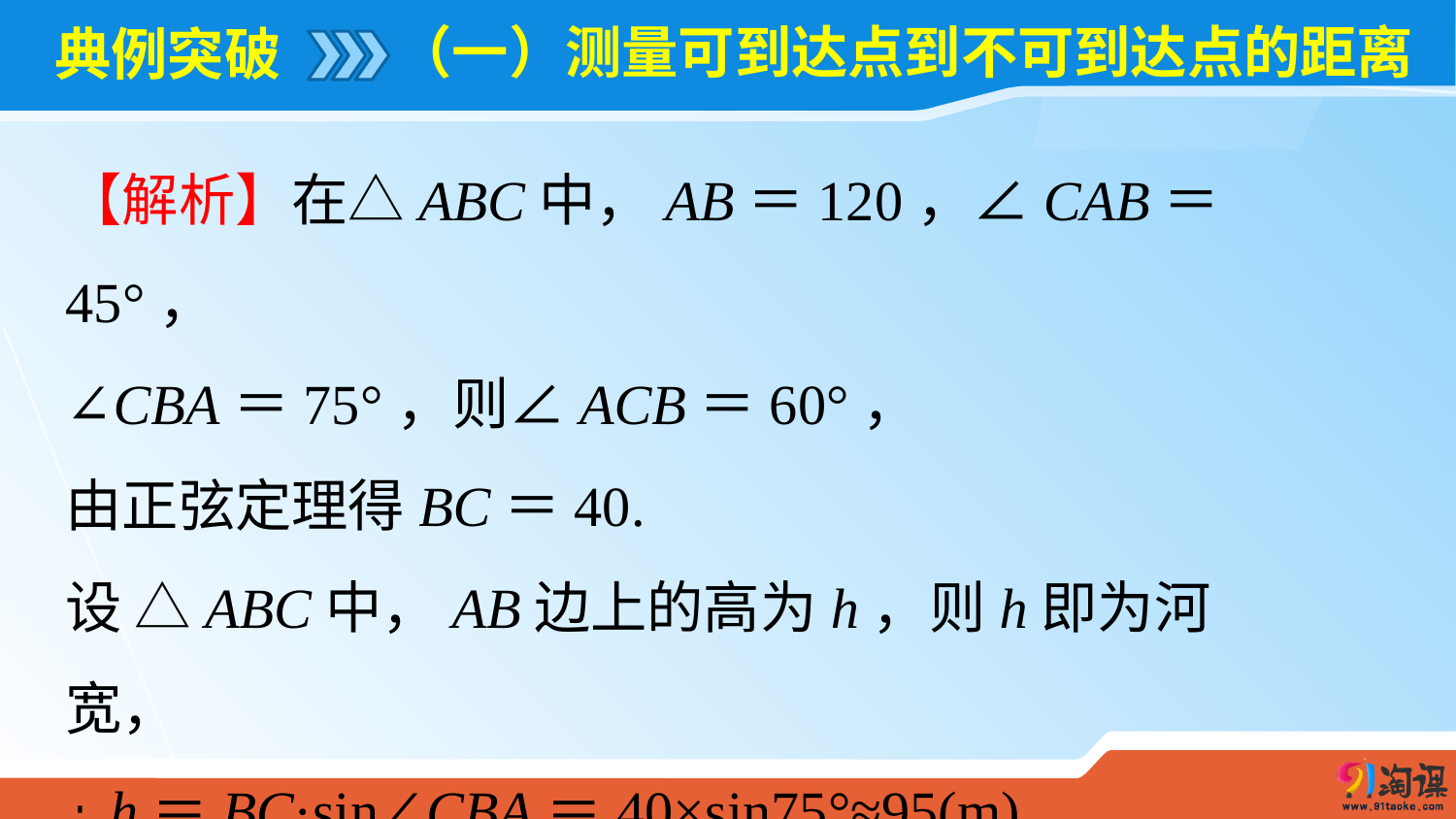

（一）测量可到达点到不可到达点的距离
# 典例突破
【解析】在△ABC中，AB＝120，∠CAB＝45°，
∠CBA＝75°，则∠ACB＝60°，
由正弦定理得BC＝40.
设 △ABC中，AB边上的高为h，则h即为河宽，
∴ h＝BC·sin∠CBA＝40×sin75°≈95(m)